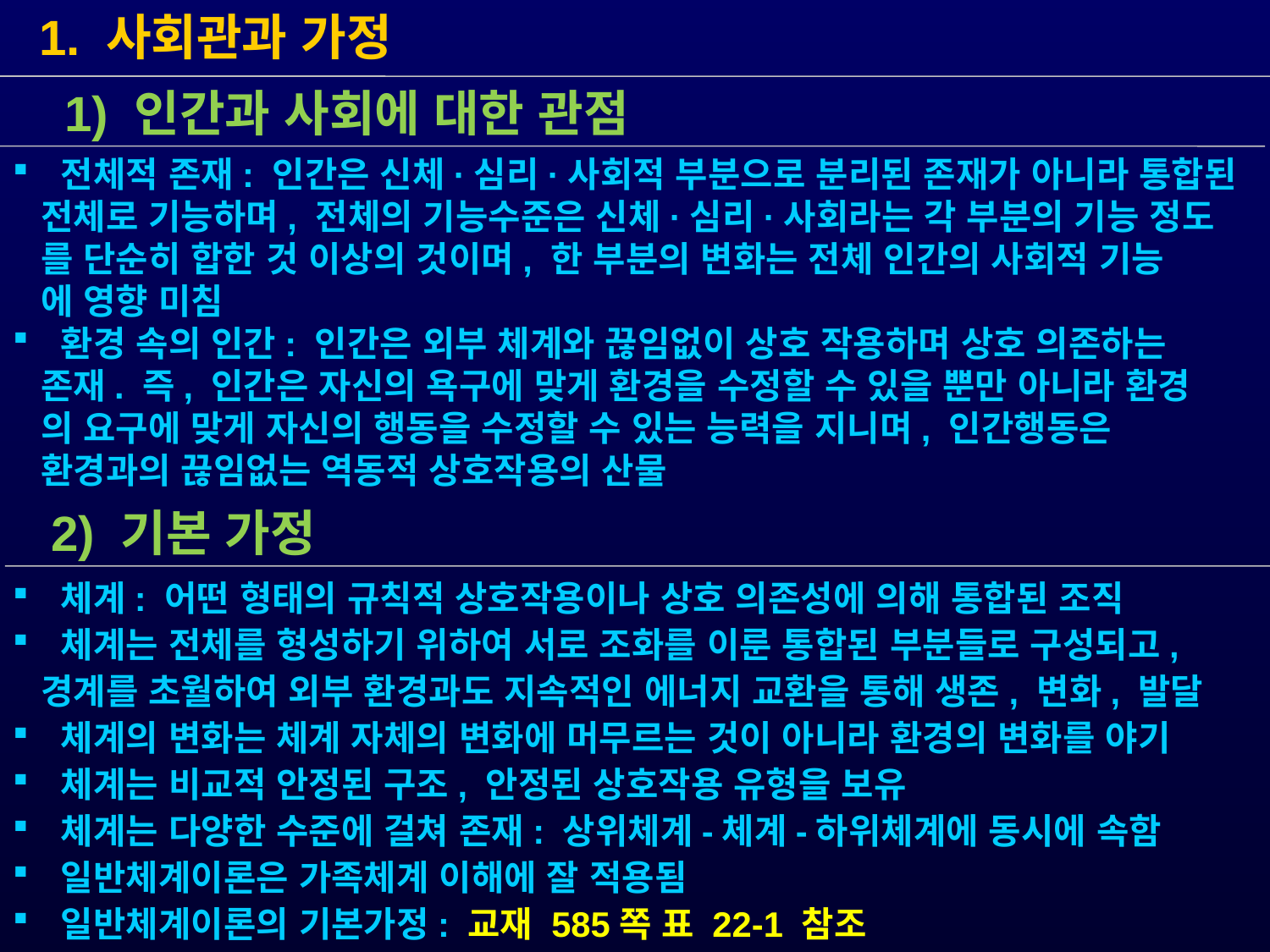

1. 사회관과 가정

 체계: 어떤 형태의 규칙적 상호작용이나 상호 의존성에 의해 통합된 조직
 체계는 전체를 형성하기 위하여 서로 조화를 이룬 통합된 부분들로 구성되고,
  경계를 초월하여 외부 환경과도 지속적인 에너지 교환을 통해 생존, 변화, 발달
 체계의 변화는 체계 자체의 변화에 머무르는 것이 아니라 환경의 변화를 야기
 체계는 비교적 안정된 구조, 안정된 상호작용 유형을 보유
 체계는 다양한 수준에 걸쳐 존재: 상위체계-체계-하위체계에 동시에 속함
 일반체계이론은 가족체계 이해에 잘 적용됨
 일반체계이론의 기본가정: 교재 585쪽 표 22-1 참조
  1) 인간과 사회에 대한 관점

 전체적 존재: 인간은 신체·심리·사회적 부분으로 분리된 존재가 아니라 통합된
  전체로 기능하며, 전체의 기능수준은 신체·심리·사회라는 각 부분의 기능 정도
  를 단순히 합한 것 이상의 것이며, 한 부분의 변화는 전체 인간의 사회적 기능
  에 영향 미침
 환경 속의 인간: 인간은 외부 체계와 끊임없이 상호 작용하며 상호 의존하는
  존재. 즉, 인간은 자신의 욕구에 맞게 환경을 수정할 수 있을 뿐만 아니라 환경
  의 요구에 맞게 자신의 행동을 수정할 수 있는 능력을 지니며, 인간행동은
  환경과의 끊임없는 역동적 상호작용의 산물
  2) 기본 가정